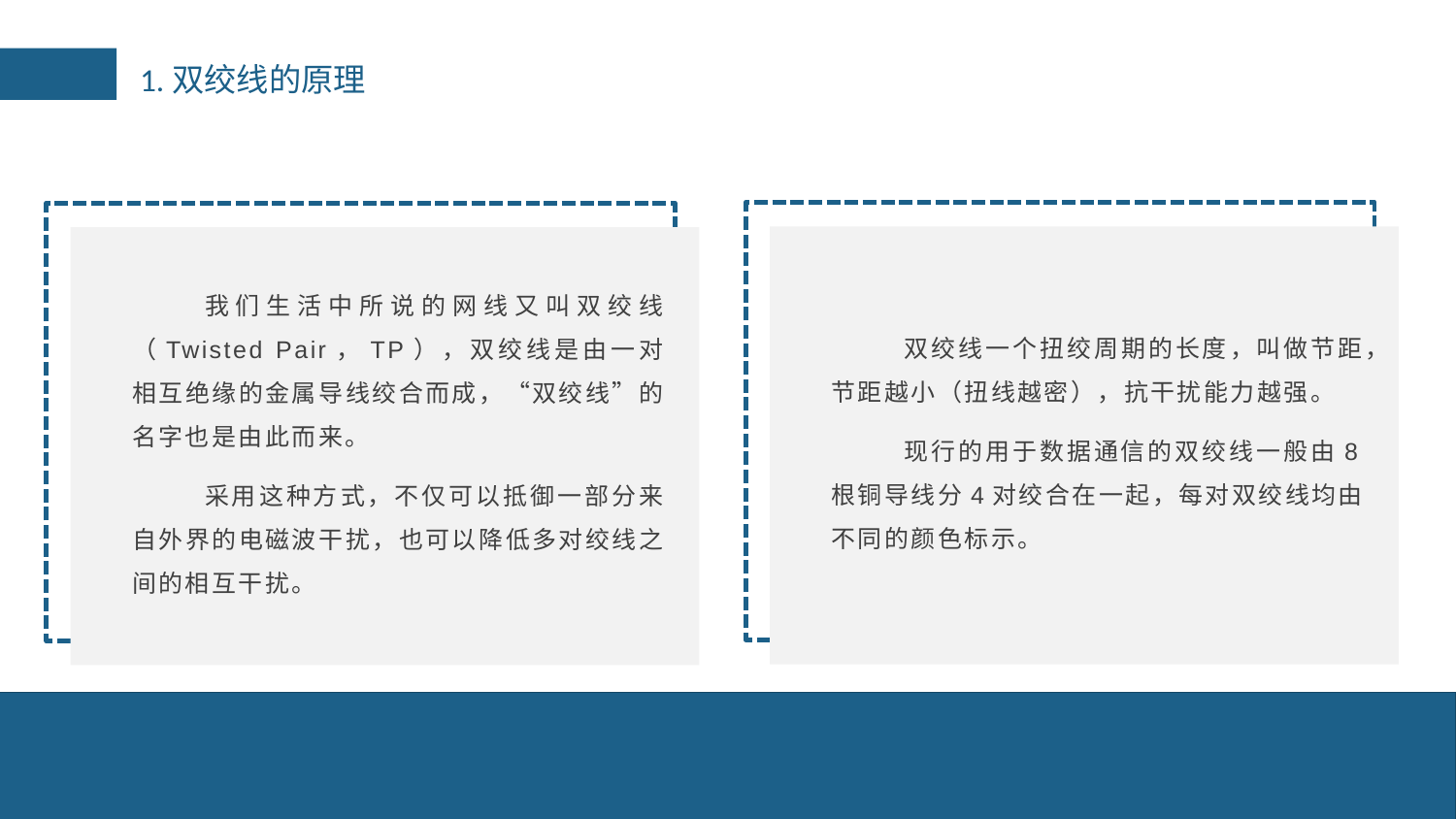

1.双绞线的原理

双绞线一个扭绞周期的长度，叫做节距，节距越小（扭线越密），抗干扰能力越强。
现行的用于数据通信的双绞线一般由8根铜导线分4对绞合在一起，每对双绞线均由不同的颜色标示。
我们生活中所说的网线又叫双绞线（Twisted Pair，TP），双绞线是由一对相互绝缘的金属导线绞合而成，“双绞线”的名字也是由此而来。
采用这种方式，不仅可以抵御一部分来自外界的电磁波干扰，也可以降低多对绞线之间的相互干扰。